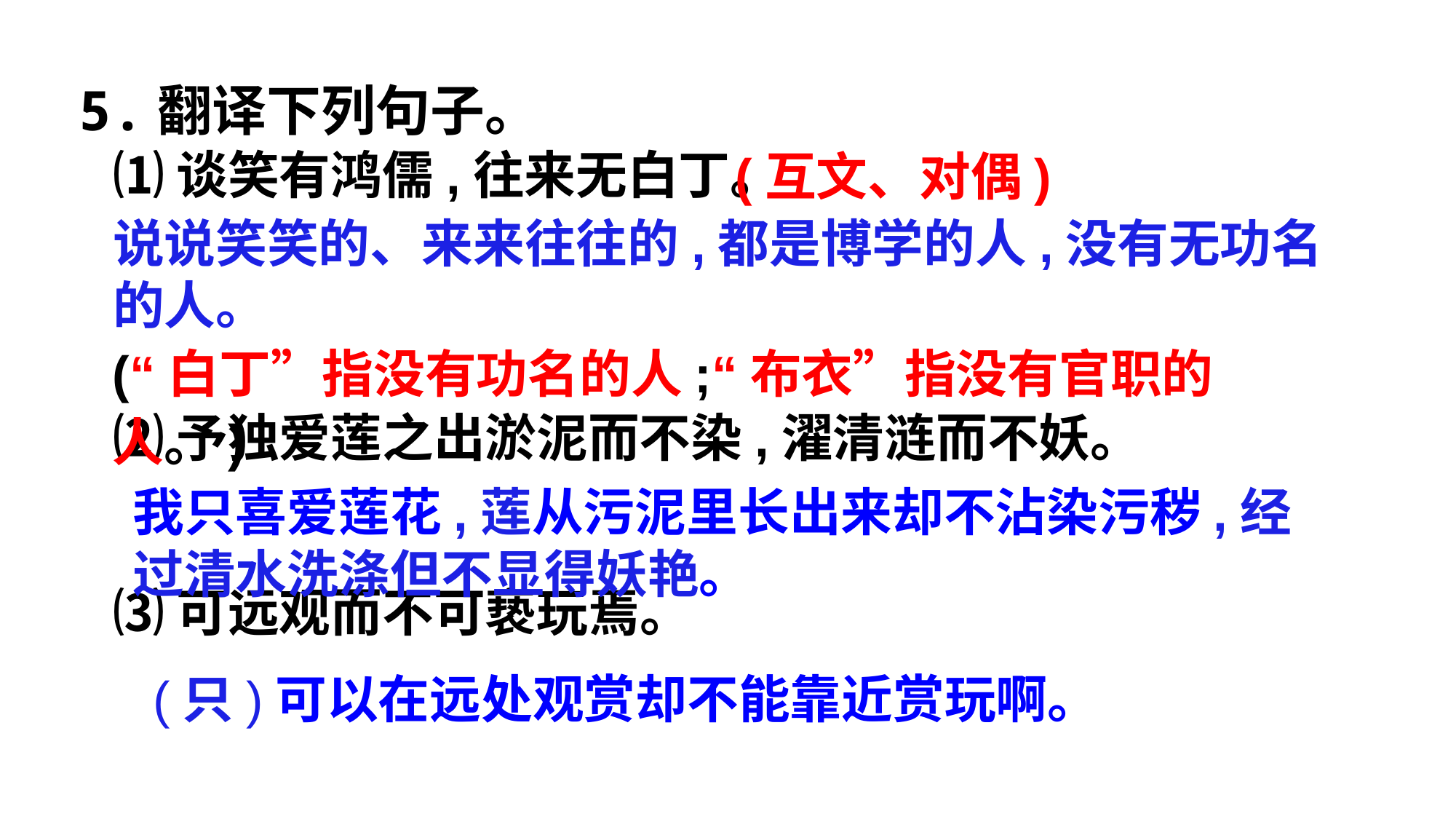

5.翻译下列句子。
⑴谈笑有鸿儒,往来无白丁。

⑵予独爱莲之出淤泥而不染,濯清涟而不妖。

⑶可远观而不可亵玩焉。

(互文、对偶)
说说笑笑的、来来往往的,都是博学的人,没有无功名的人。
(“白丁”指没有功名的人;“布衣”指没有官职的人。)

我只喜爱莲花,莲从污泥里长出来却不沾染污秽,经过清水洗涤但不显得妖艳。
(只)可以在远处观赏却不能靠近赏玩啊。